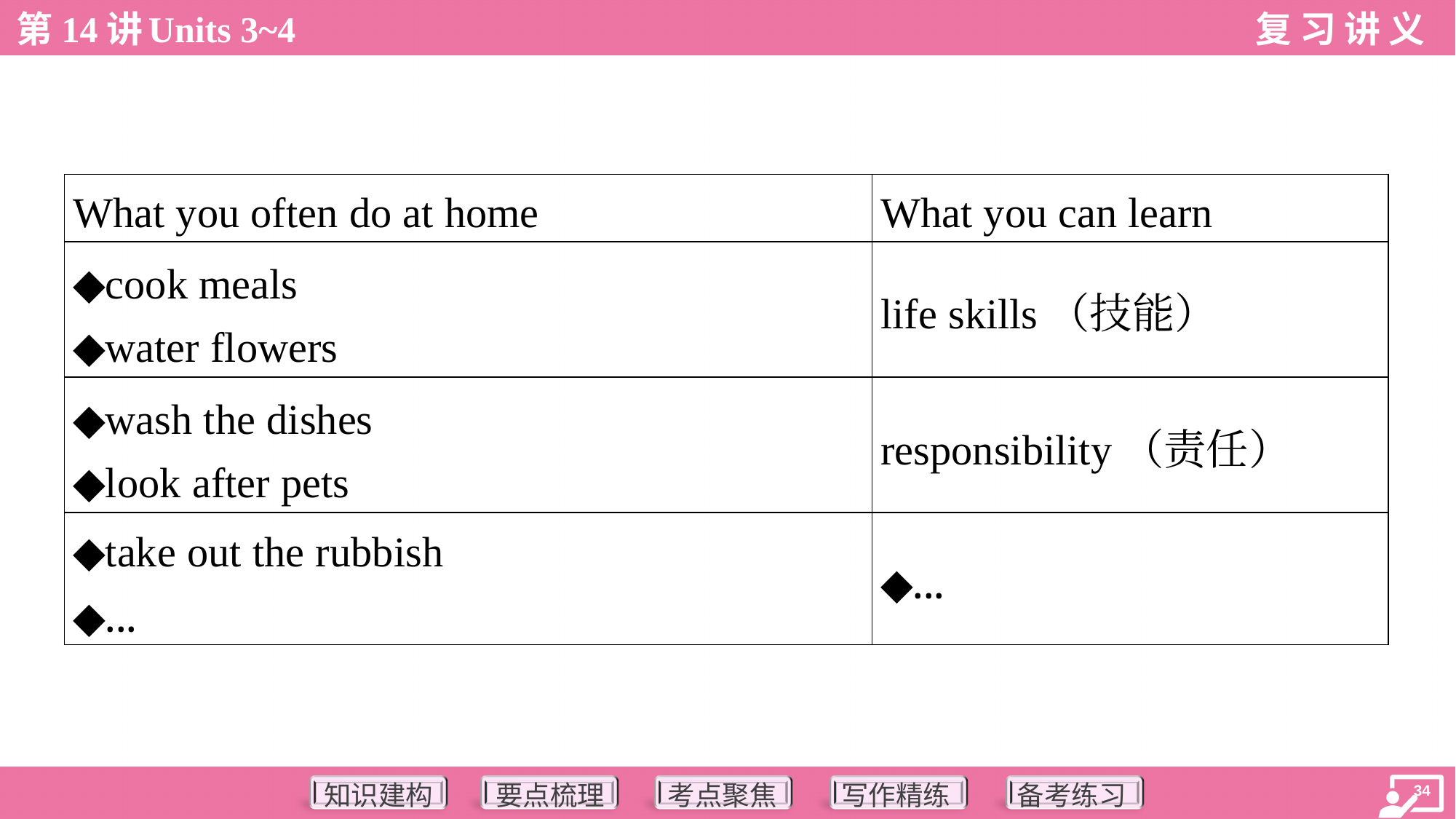

| What you often do at home | What you can learn |
| --- | --- |
| ◆cook meals ◆water flowers | life skills（技能） |
| ◆wash the dishes ◆look after pets | responsibility（责任） |
| ◆take out the rubbish ◆... | ◆... |